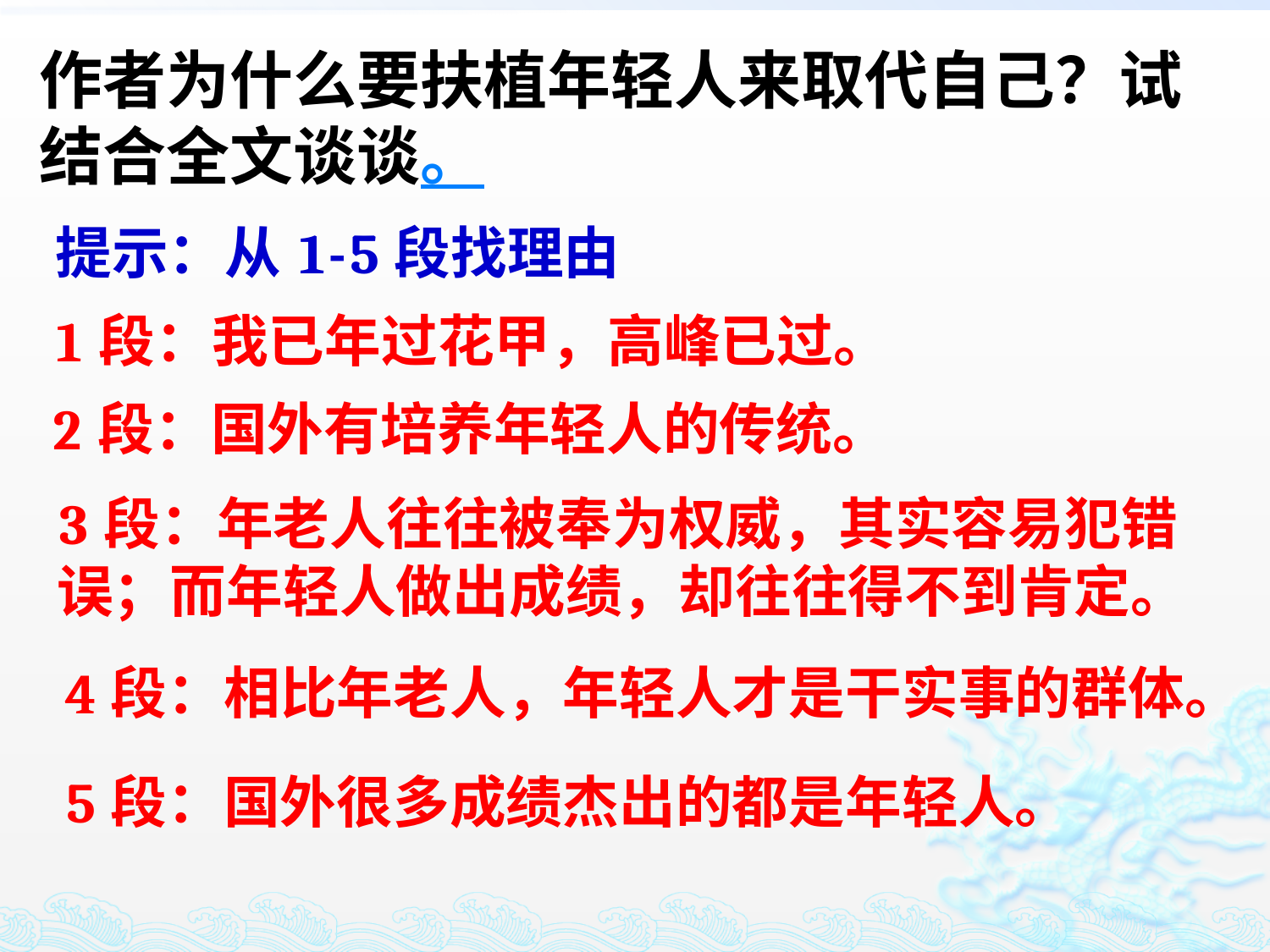

作者为什么要扶植年轻人来取代自己？试结合全文谈谈。
提示：从1-5段找理由
1段：我已年过花甲，高峰已过。
2段：国外有培养年轻人的传统。
3段：年老人往往被奉为权威，其实容易犯错误；而年轻人做出成绩，却往往得不到肯定。
4段：相比年老人，年轻人才是干实事的群体。
5段：国外很多成绩杰出的都是年轻人。